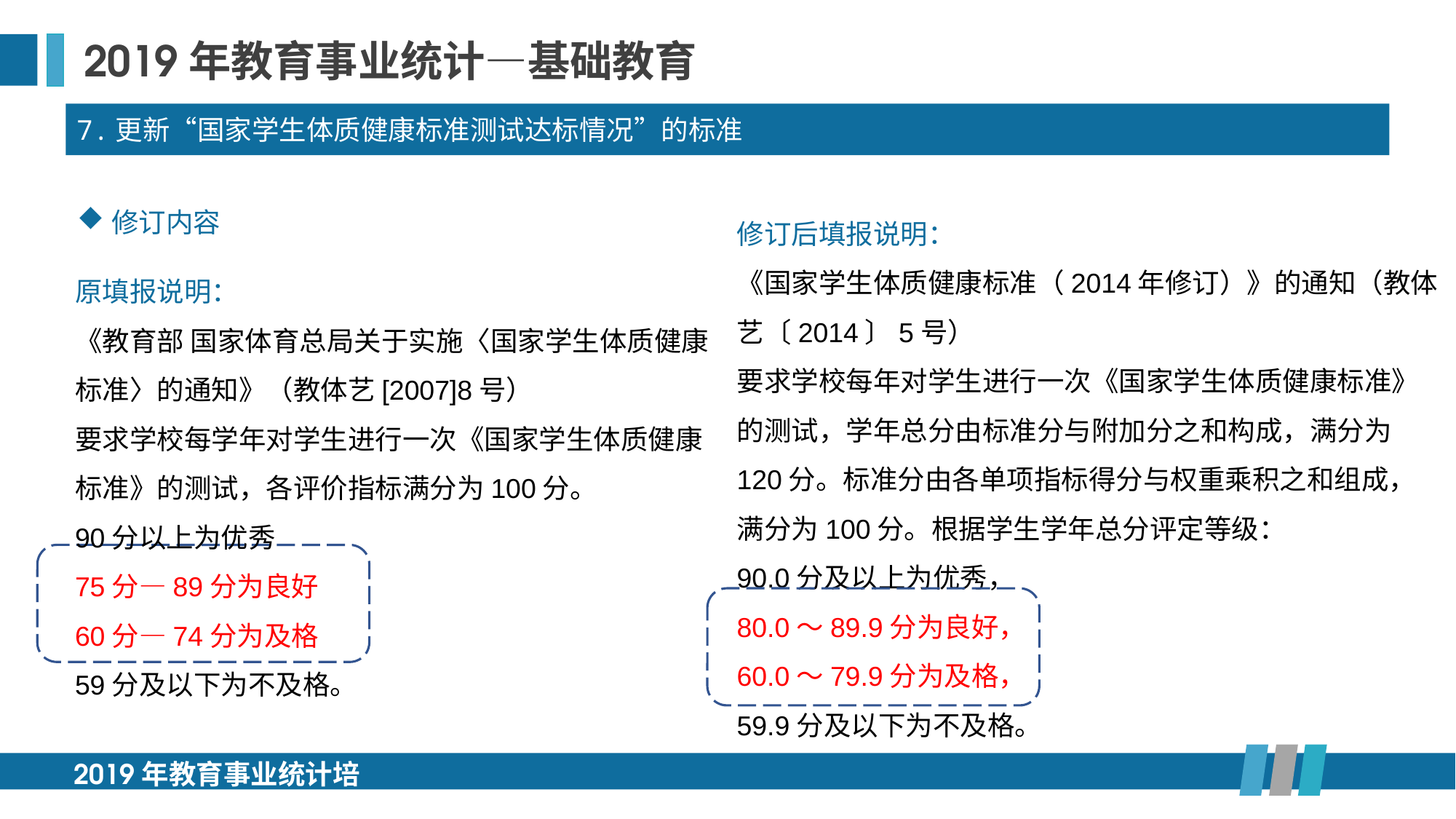

2019年教育事业统计—基础教育

7.更新“国家学生体质健康标准测试达标情况”的标准
修订后填报说明：
《国家学生体质健康标准（2014年修订）》的通知（教体艺〔2014〕5号）
要求学校每年对学生进行一次《国家学生体质健康标准》的测试，学年总分由标准分与附加分之和构成，满分为120分。标准分由各单项指标得分与权重乘积之和组成，满分为100分。根据学生学年总分评定等级：
90.0分及以上为优秀，
80.0～89.9分为良好，
60.0～79.9分为及格，
59.9分及以下为不及格。
修订内容
原填报说明：
《教育部 国家体育总局关于实施〈国家学生体质健康标准〉的通知》（教体艺[2007]8号）
要求学校每学年对学生进行一次《国家学生体质健康标准》的测试，各评价指标满分为100分。
90分以上为优秀
75分—89分为良好
60分—74分为及格
59分及以下为不及格。

2019年教育事业统计培训